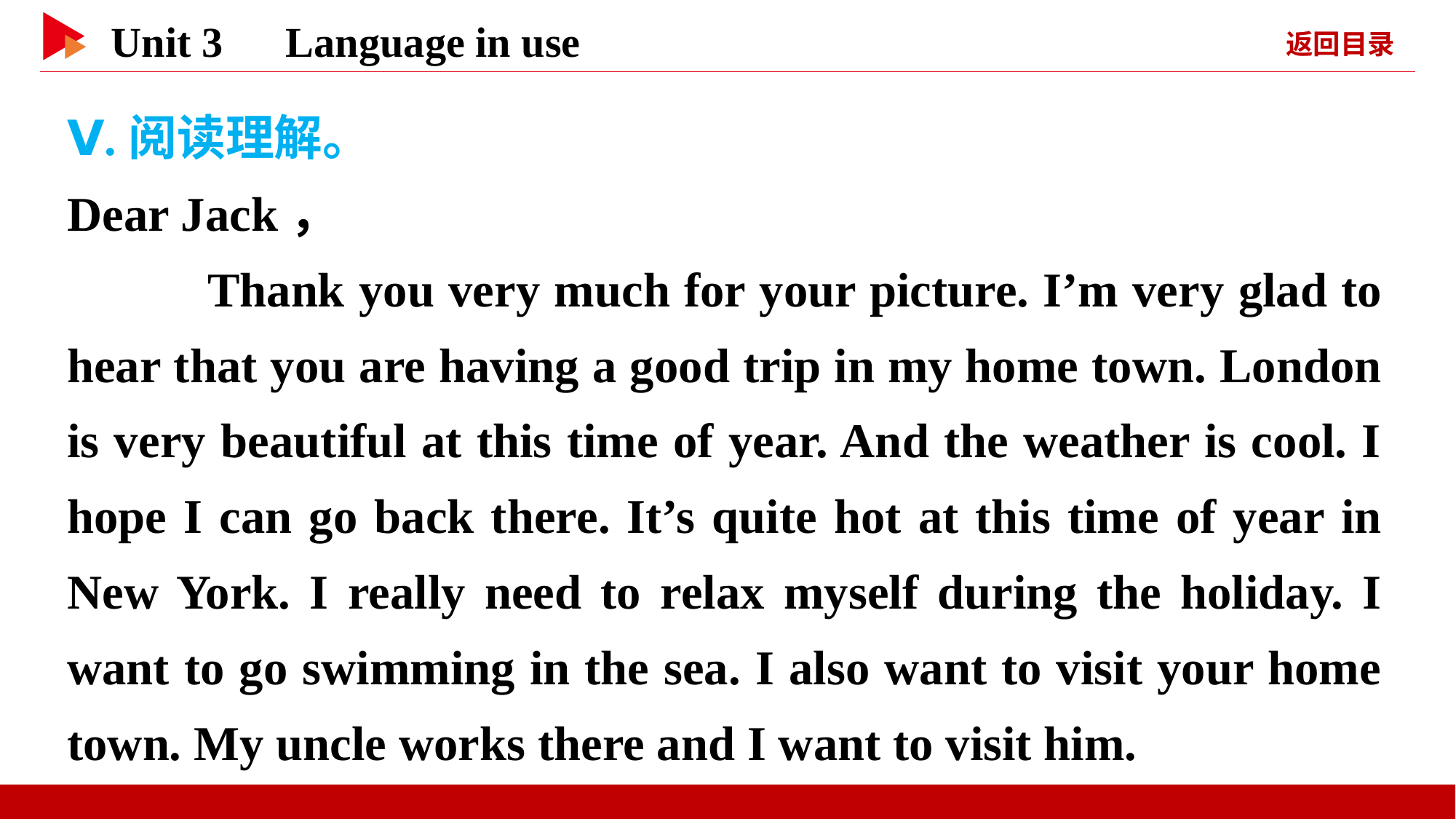

Ⅴ.阅读理解。
Dear Jack，
          Thank you very much for your picture. I’m very glad to hear that you are having a good trip in my home town. London is very beautiful at this time of year. And the weather is cool. I hope I can go back there. It’s quite hot at this time of year in New York. I really need to relax myself during the holiday. I want to go swimming in the sea. I also want to visit your home town. My uncle works there and I want to visit him.